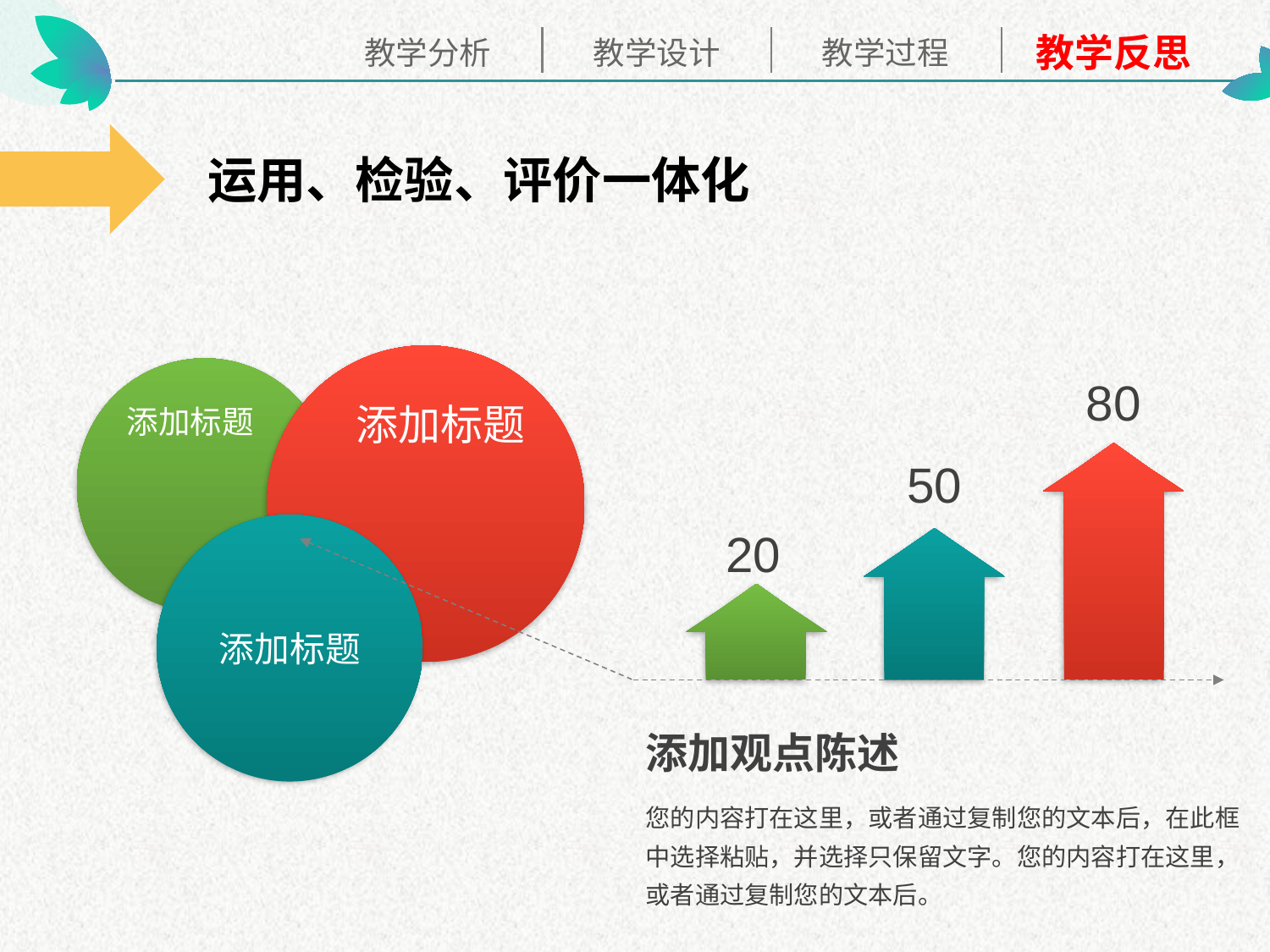

运用、检验、评价一体化
添加标题
添加标题
80

50
添加标题
20

添加观点陈述
您的内容打在这里，或者通过复制您的文本后，在此框中选择粘贴，并选择只保留文字。您的内容打在这里，或者通过复制您的文本后。